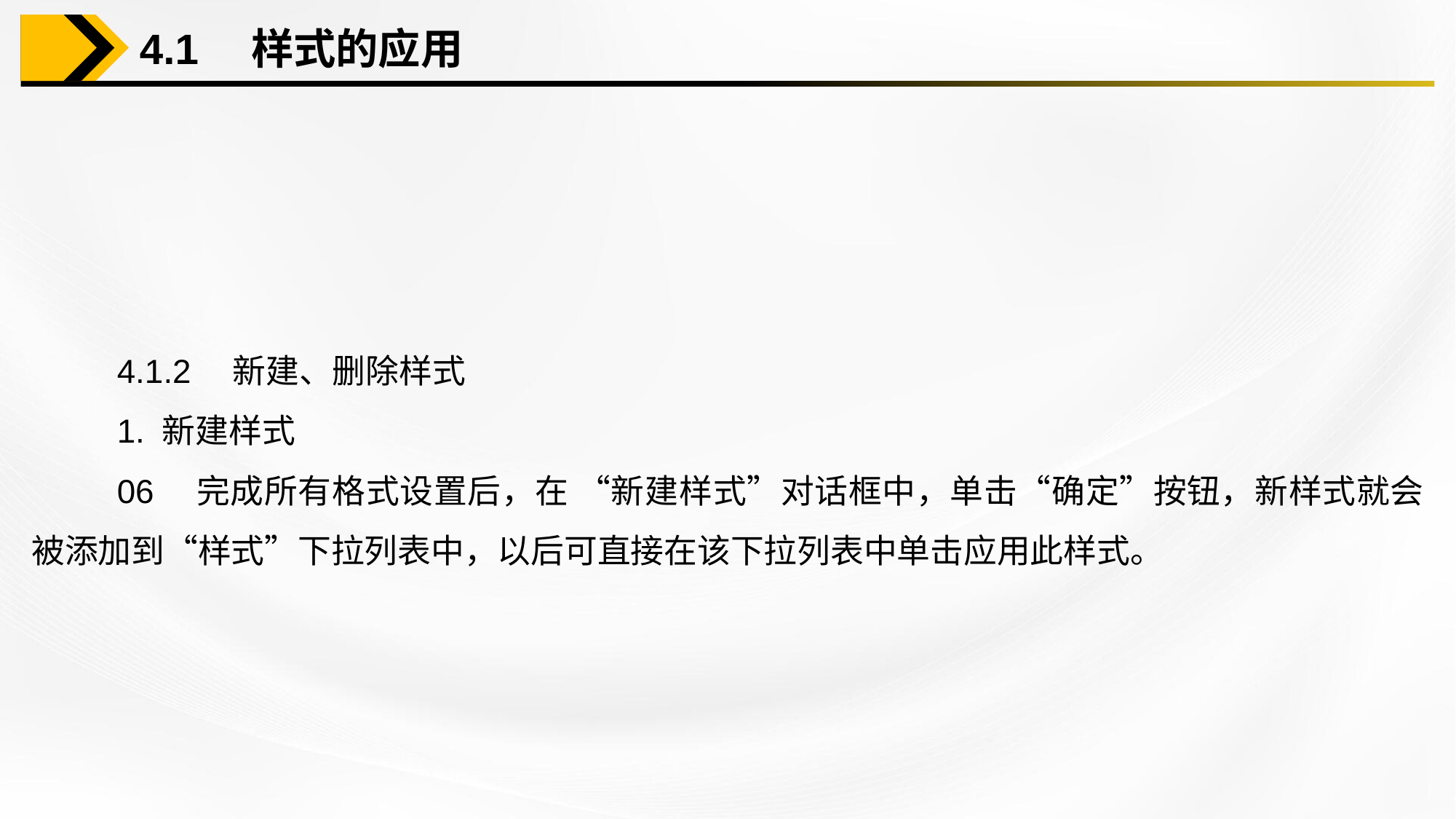

4.1　样式的应用
4.1.2　新建、删除样式
1. 新建样式
06　完成所有格式设置后，在 “新建样式”对话框中，单击“确定”按钮，新样式就会被添加到“样式”下拉列表中，以后可直接在该下拉列表中单击应用此样式。